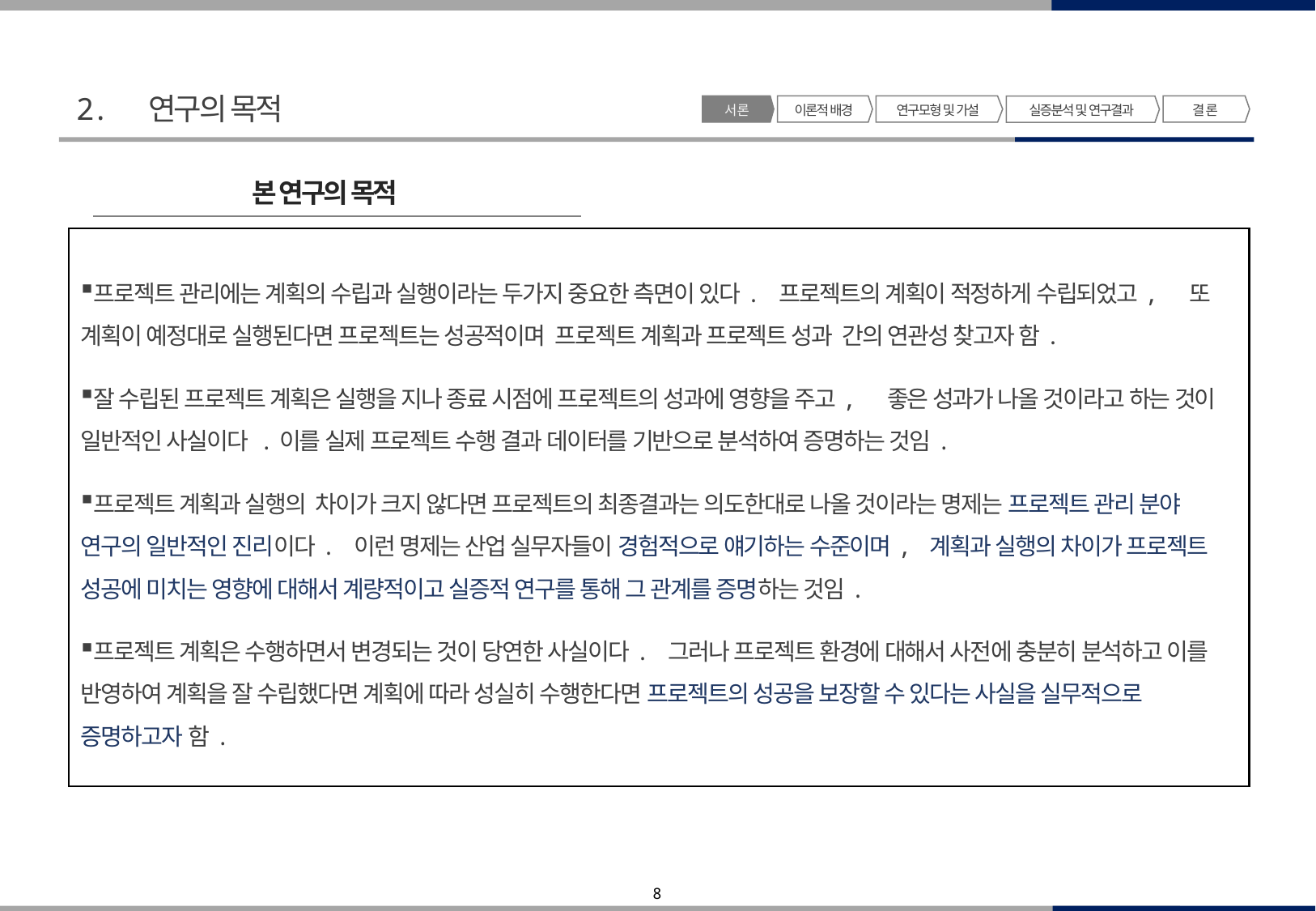

2.  연구의 목적
서  론
이론적 배경
연구모형 및 가설
결 론
실증분석 및 연구결과
본 연구의 목적
프로젝트 관리에는 계획의 수립과 실행이라는 두가지 중요한 측면이 있다. 프로젝트의 계획이 적정하게 수립되었고,  또 계획이 예정대로 실행된다면 프로젝트는 성공적이며  프로젝트 계획과 프로젝트 성과  간의 연관성 찾고자 함.
잘 수립된 프로젝트 계획은 실행을 지나 종료 시점에 프로젝트의 성과에 영향을 주고,  좋은 성과가 나올 것이라고 하는 것이 일반적인 사실이다 .이를 실제 프로젝트 수행 결과 데이터를 기반으로 분석하여 증명하는 것임.
프로젝트 계획과 실행의  차이가 크지 않다면 프로젝트의 최종결과는 의도한대로 나올 것이라는 명제는 프로젝트 관리 분야 연구의 일반적인 진리이다. 이런 명제는 산업 실무자들이 경험적으로 얘기하는 수준이며, 계획과 실행의 차이가 프로젝트 성공에 미치는 영향에 대해서 계량적이고 실증적 연구를 통해 그 관계를 증명하는 것임.
프로젝트 계획은 수행하면서 변경되는 것이 당연한 사실이다. 그러나 프로젝트 환경에 대해서 사전에 충분히 분석하고 이를 반영하여 계획을 잘 수립했다면 계획에 따라 성실히 수행한다면 프로젝트의 성공을 보장할 수 있다는 사실을 실무적으로 증명하고자 함.